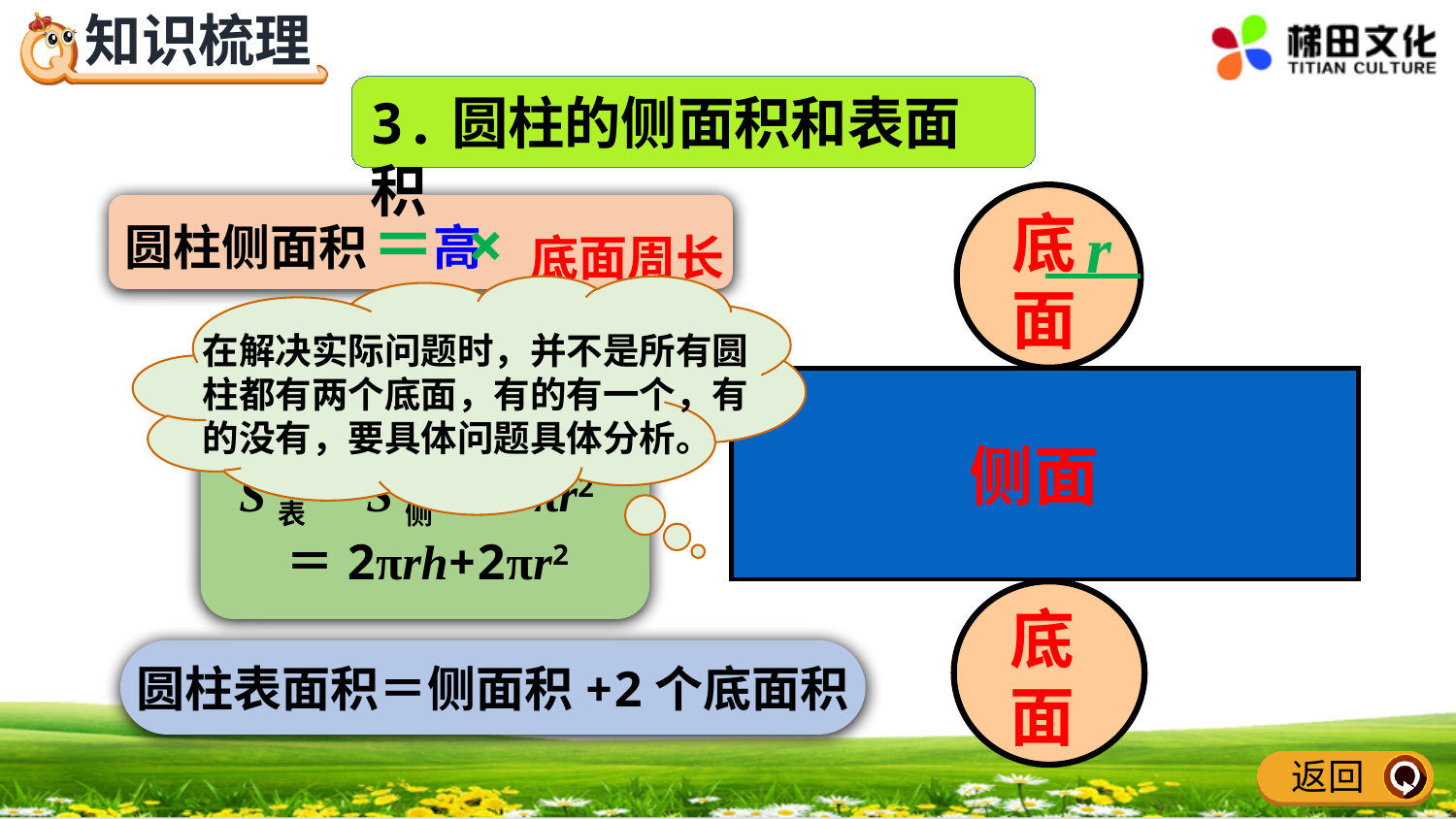

3.圆柱的侧面积和表面积

底面周长

底面
＝ ×
r
圆柱侧面积
高

在解决实际问题时，并不是所有圆柱都有两个底面，有的有一个，有的没有，要具体问题具体分析。
S侧
h
2πr
＝   ×

 S表＝S侧+2×πr2

侧面
＝2πrh+2πr2

底面
圆柱表面积＝侧面积+2个底面积